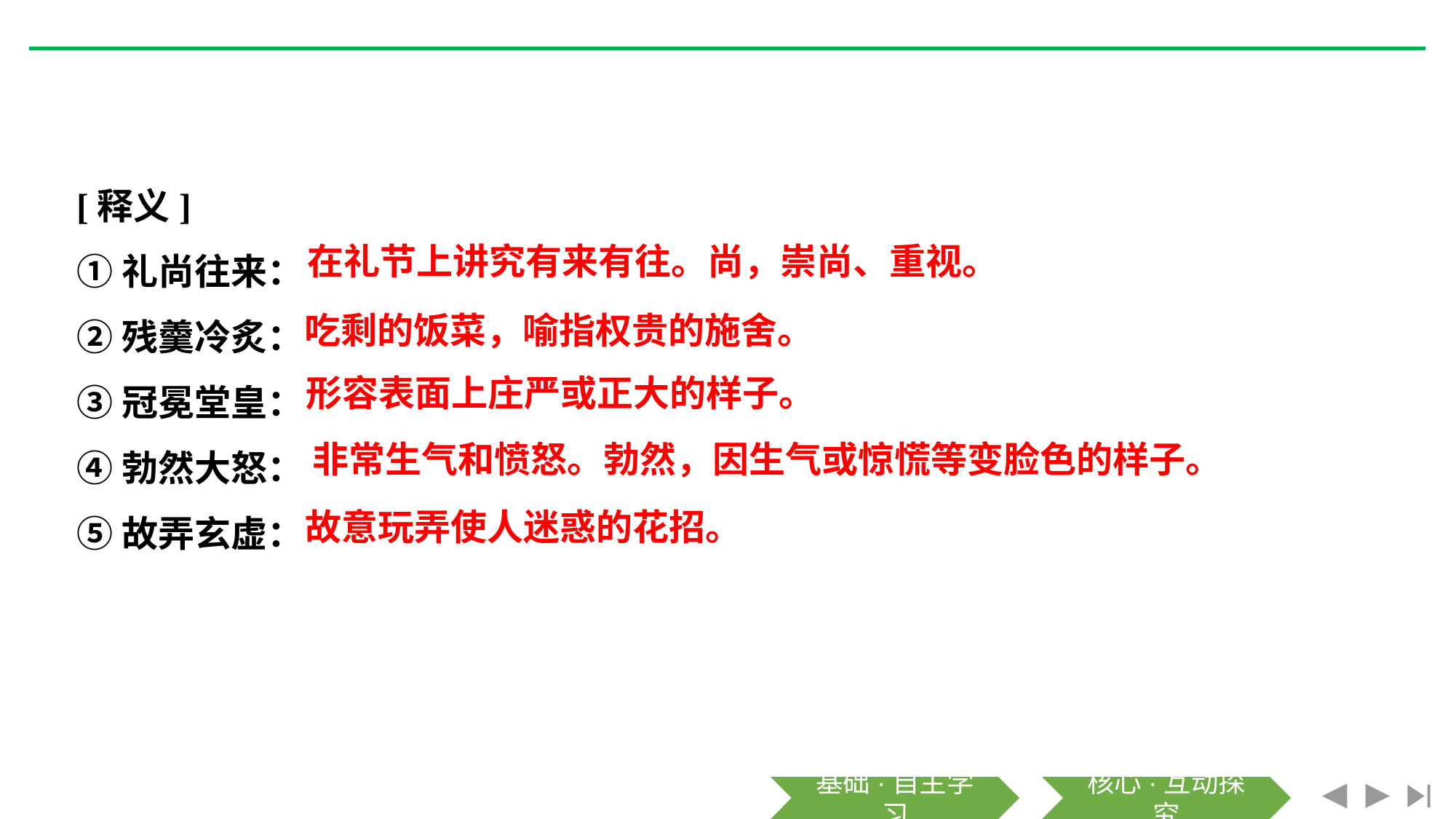

[释义]
①礼尚往来：
②残羹冷炙：
③冠冕堂皇：
④勃然大怒：
⑤故弄玄虚：
在礼节上讲究有来有往。尚，崇尚、重视。
吃剩的饭菜，喻指权贵的施舍。
形容表面上庄严或正大的样子。
非常生气和愤怒。勃然，因生气或惊慌等变脸色的样子。
故意玩弄使人迷惑的花招。